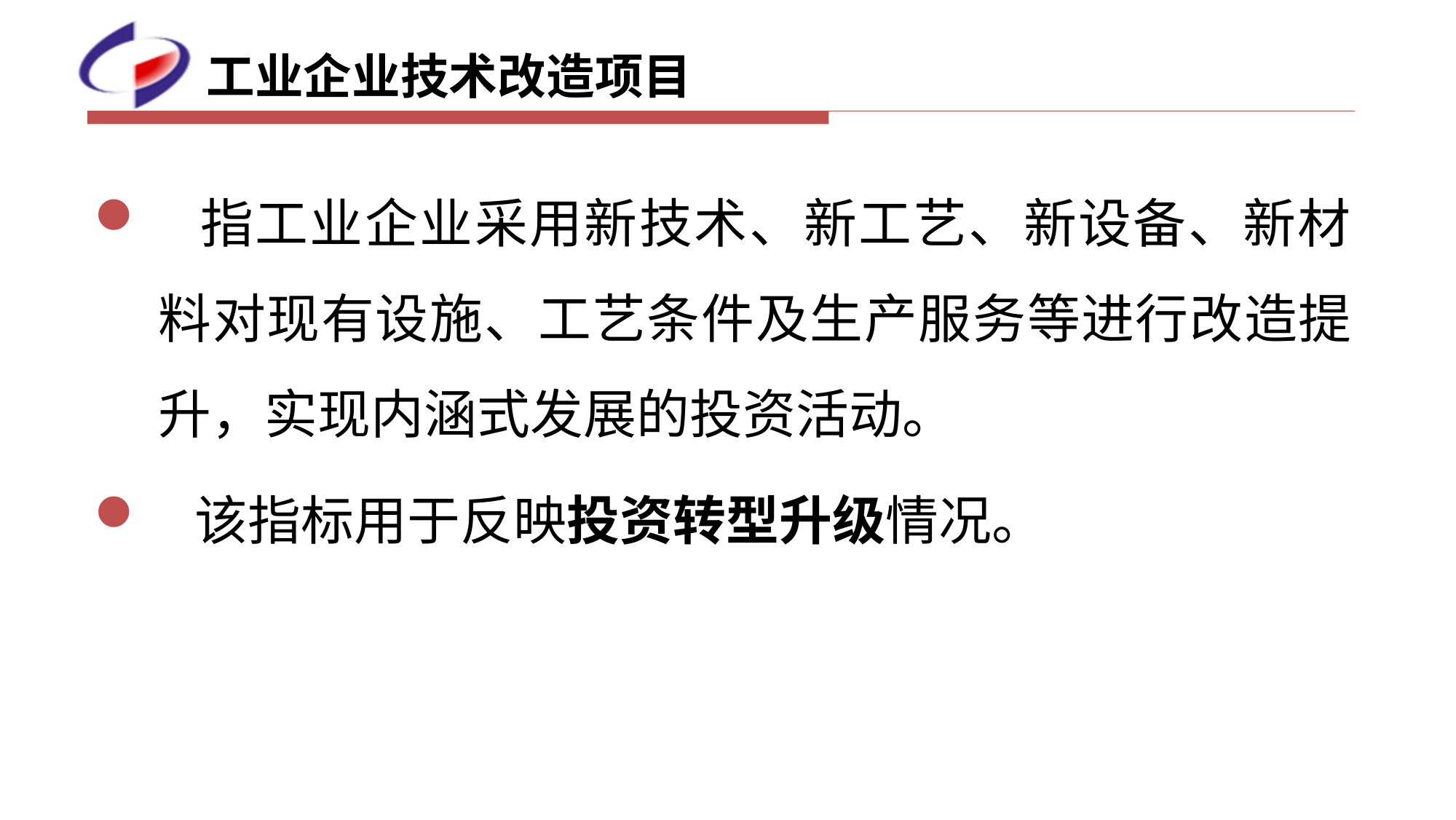

工业企业技术改造项目
  指工业企业采用新技术、新工艺、新设备、新材料对现有设施、工艺条件及生产服务等进行改造提升，实现内涵式发展的投资活动。
  该指标用于反映投资转型升级情况。